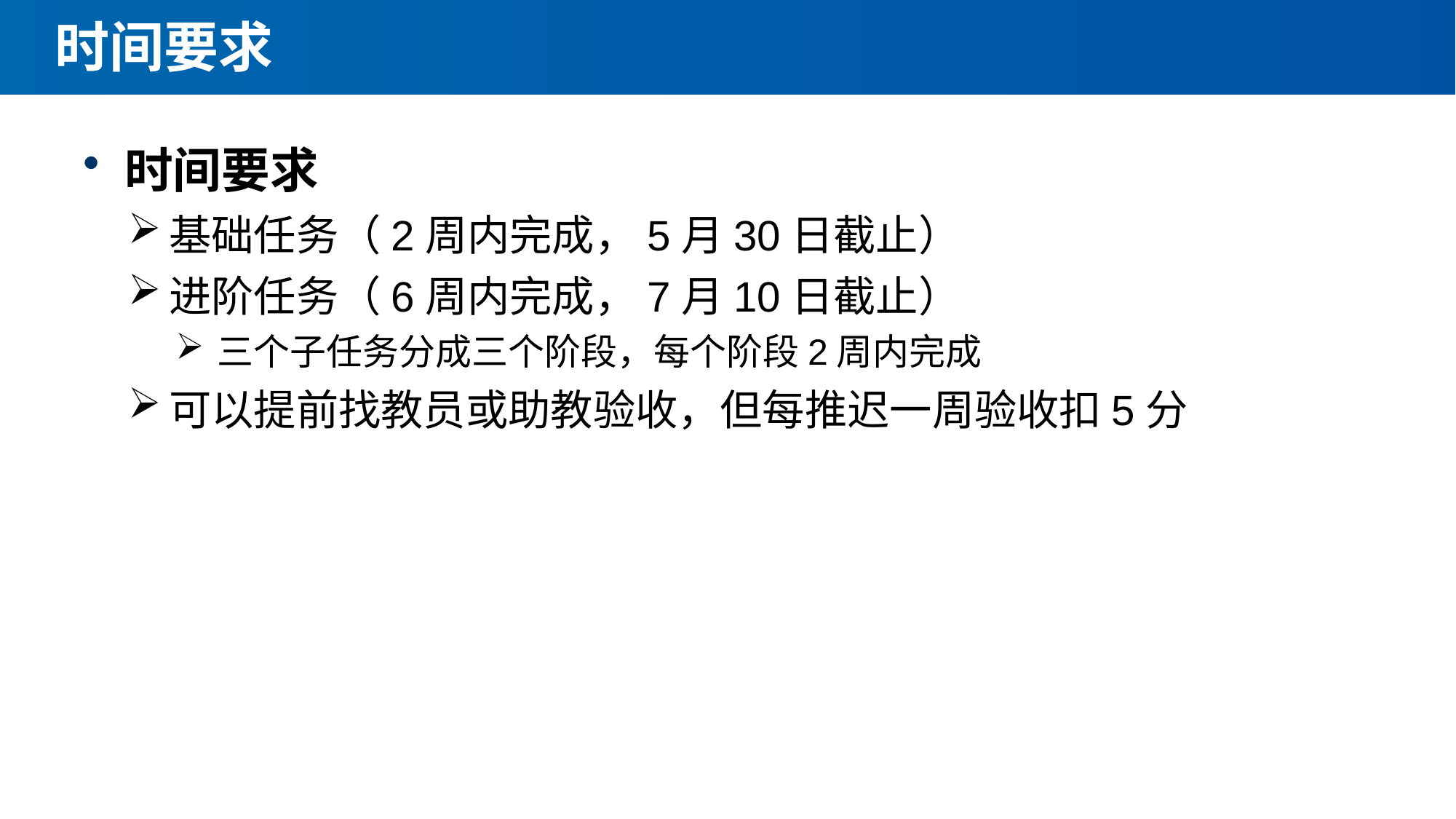

# 时间要求
时间要求
基础任务（2周内完成，5月30日截止）
进阶任务（6周内完成，7月10日截止）
三个子任务分成三个阶段，每个阶段2周内完成
可以提前找教员或助教验收，但每推迟一周验收扣5分